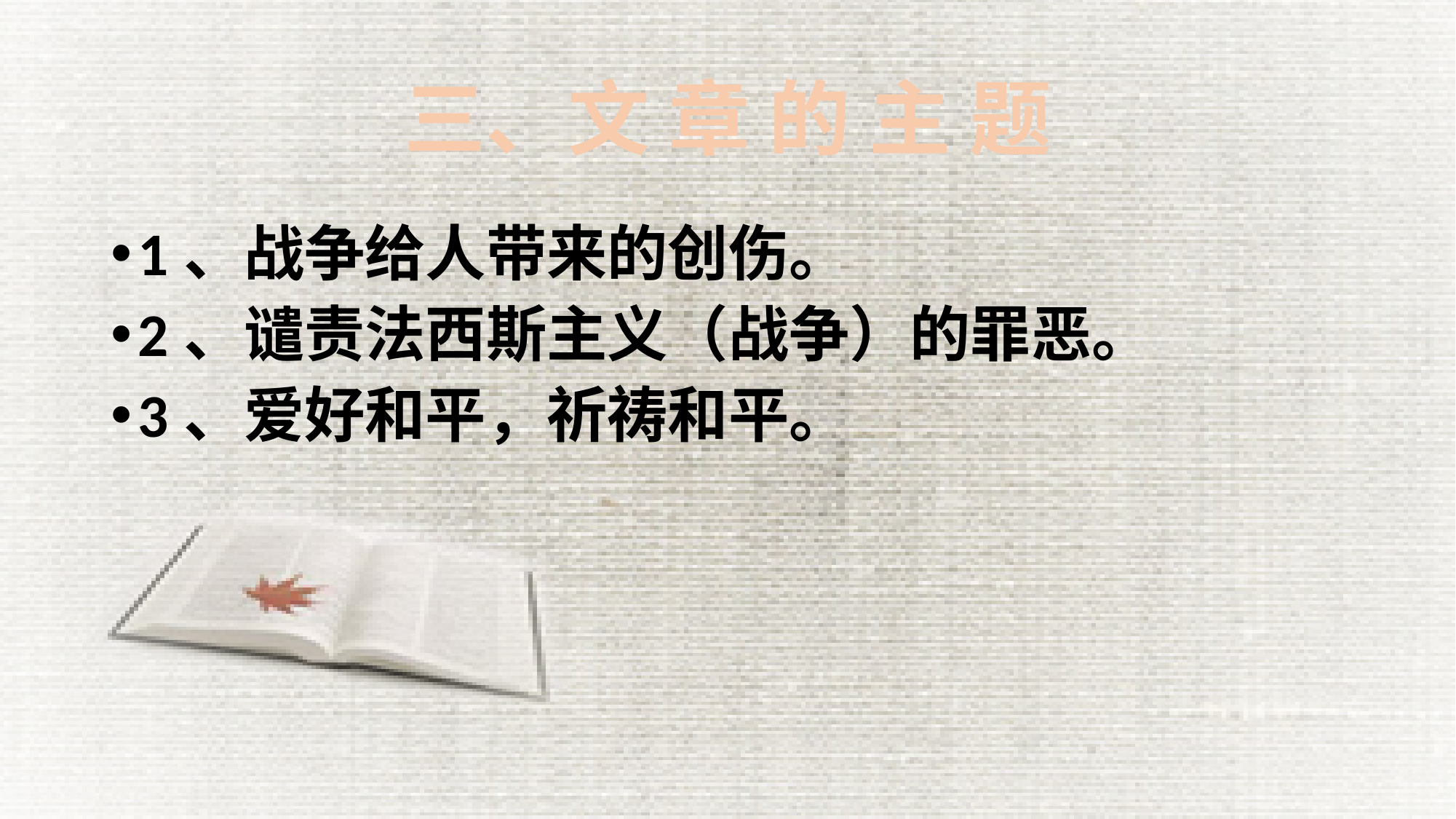

# 三、文 章 的 主 题
1、战争给人带来的创伤。
2、谴责法西斯主义（战争）的罪恶。
3、爱好和平，祈祷和平。